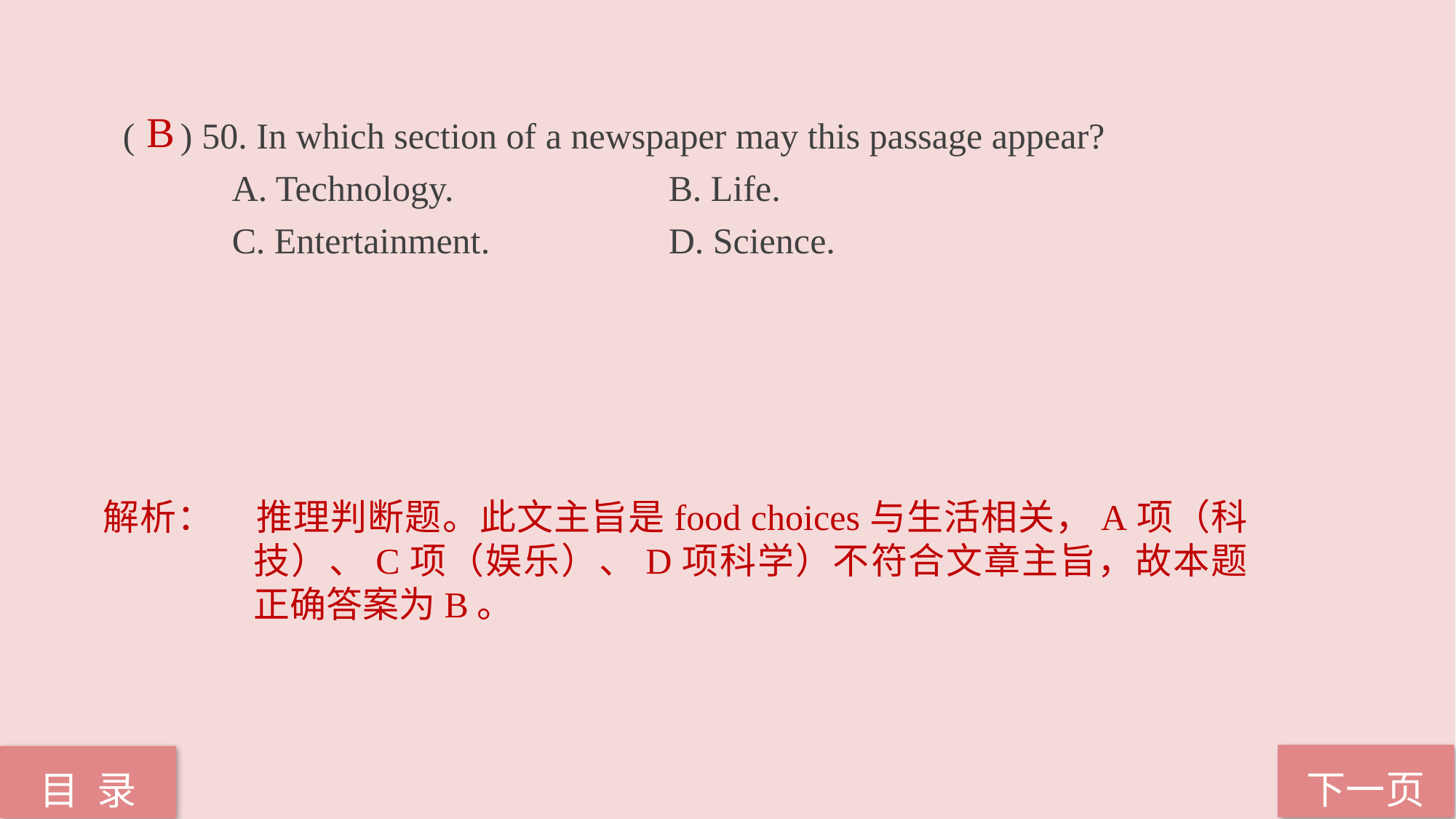

(     ) 50. In which section of a newspaper may this passage appear?
	A. Technology. 		B. Life.
	C. Entertainment. 		D. Science.
B
解析：	推理判断题。此文主旨是food choices与生活相关，A项（科技）、C项（娱乐）、D项科学）不符合文章主旨，故本题正确答案为B。